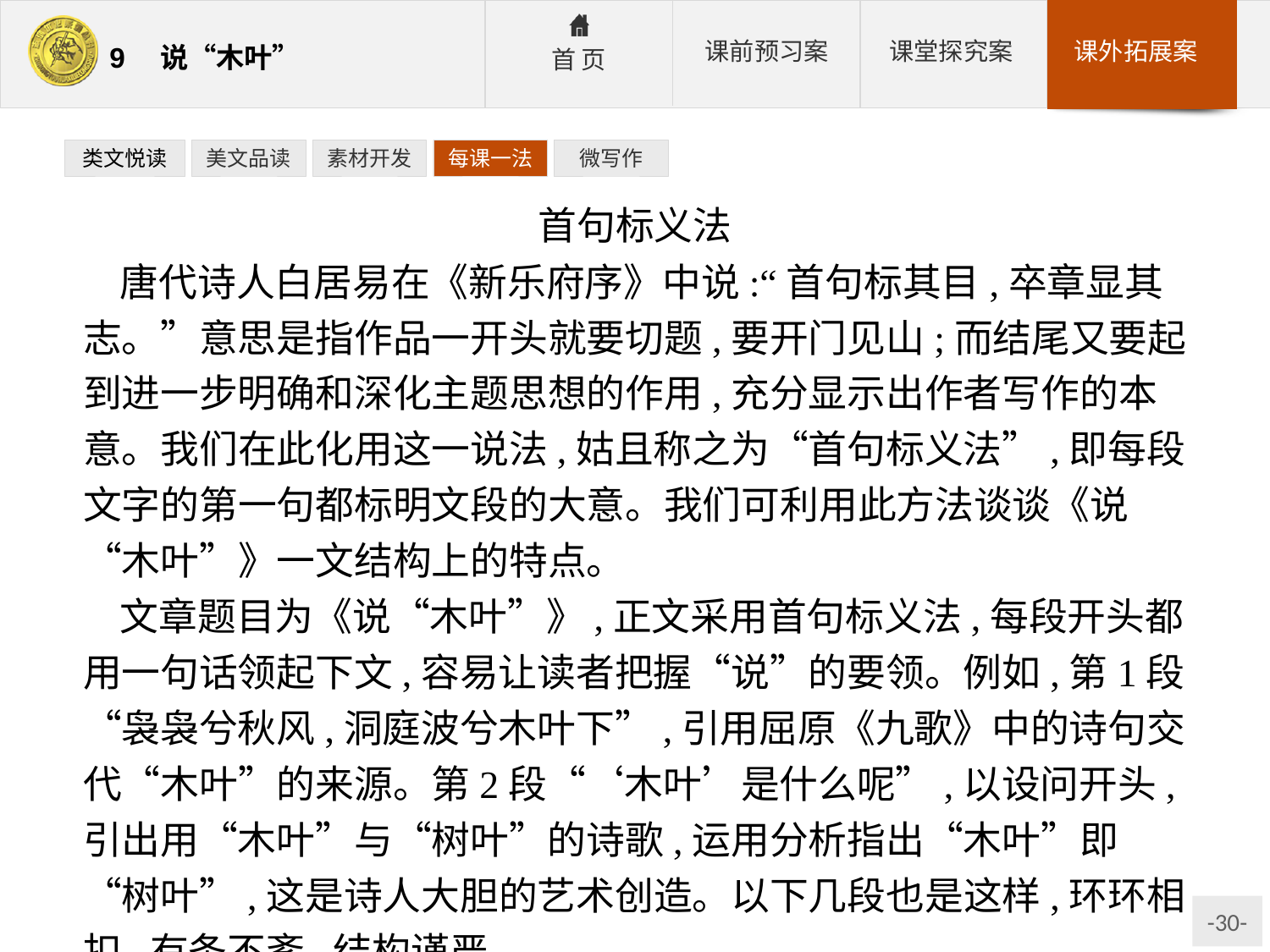

类文悦读
美文品读
素材开发
每课一法
微写作
首句标义法
唐代诗人白居易在《新乐府序》中说:“首句标其目,卒章显其志。”意思是指作品一开头就要切题,要开门见山;而结尾又要起到进一步明确和深化主题思想的作用,充分显示出作者写作的本意。我们在此化用这一说法,姑且称之为“首句标义法”,即每段文字的第一句都标明文段的大意。我们可利用此方法谈谈《说“木叶”》一文结构上的特点。
文章题目为《说“木叶”》,正文采用首句标义法,每段开头都用一句话领起下文,容易让读者把握“说”的要领。例如,第1段“袅袅兮秋风,洞庭波兮木叶下”,引用屈原《九歌》中的诗句交代“木叶”的来源。第2段“‘木叶’是什么呢”,以设问开头,引出用“木叶”与“树叶”的诗歌,运用分析指出“木叶”即“树叶”,这是诗人大胆的艺术创造。以下几段也是这样,环环相扣,有条不紊,结构谨严。